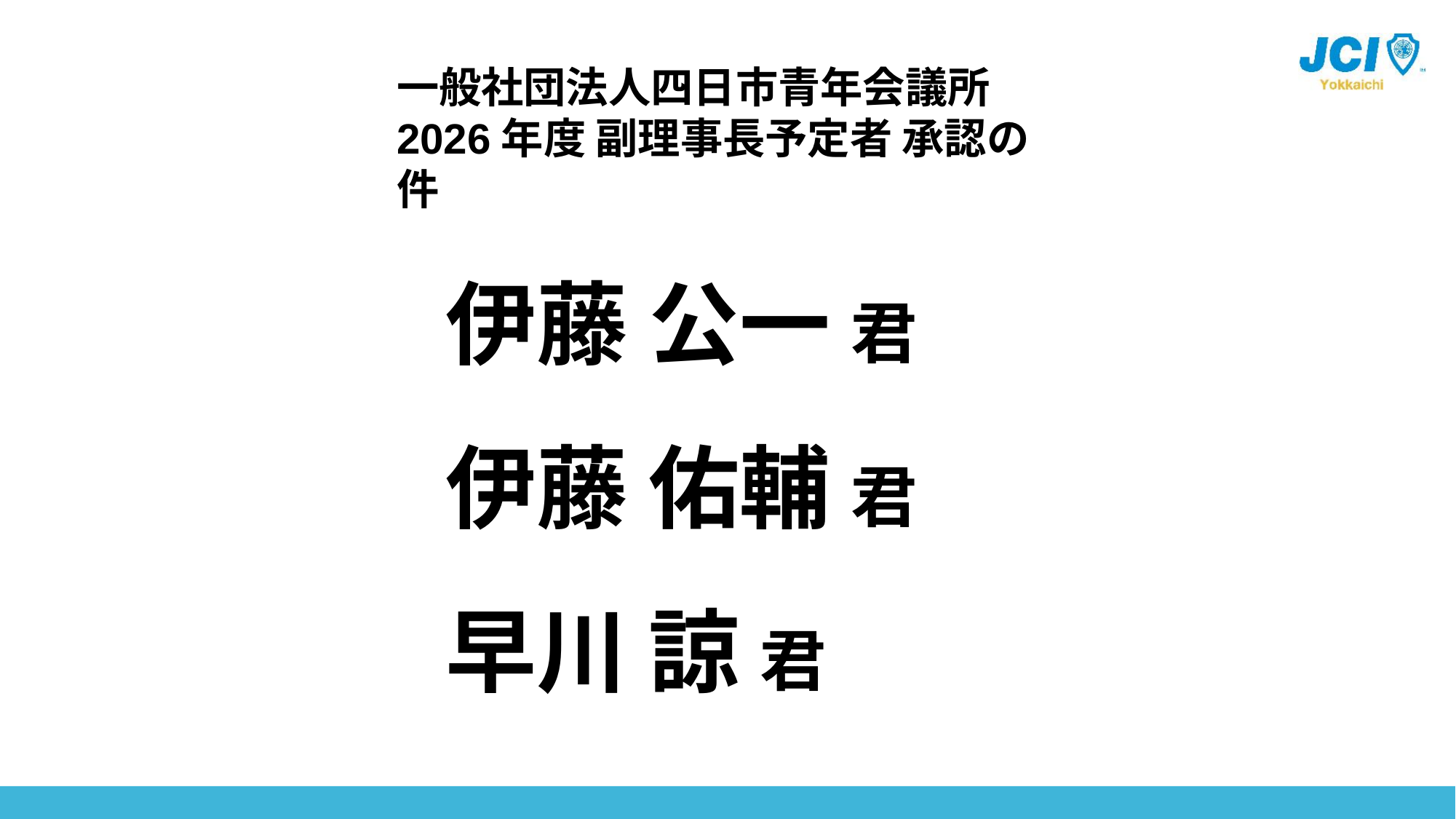

一般社団法人四日市青年会議所
2026年度 副理事長予定者 承認の件
伊藤 公一 君
伊藤 佑輔 君
早川 諒 君